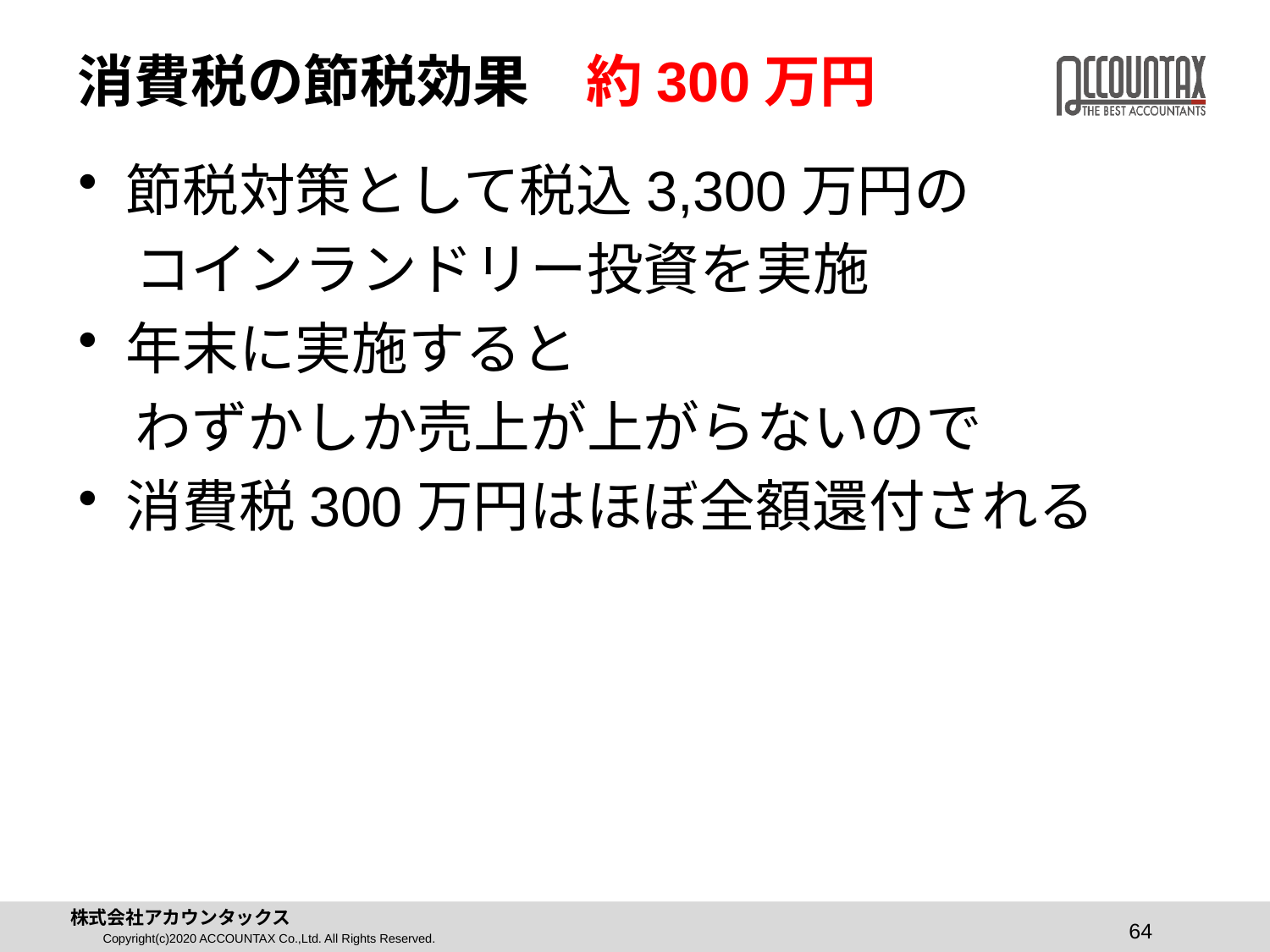

# 消費税の節税効果　約300万円
節税対策として税込3,300万円の
　コインランドリー投資を実施
年末に実施すると
　わずかしか売上が上がらないので
消費税300万円はほぼ全額還付される

64